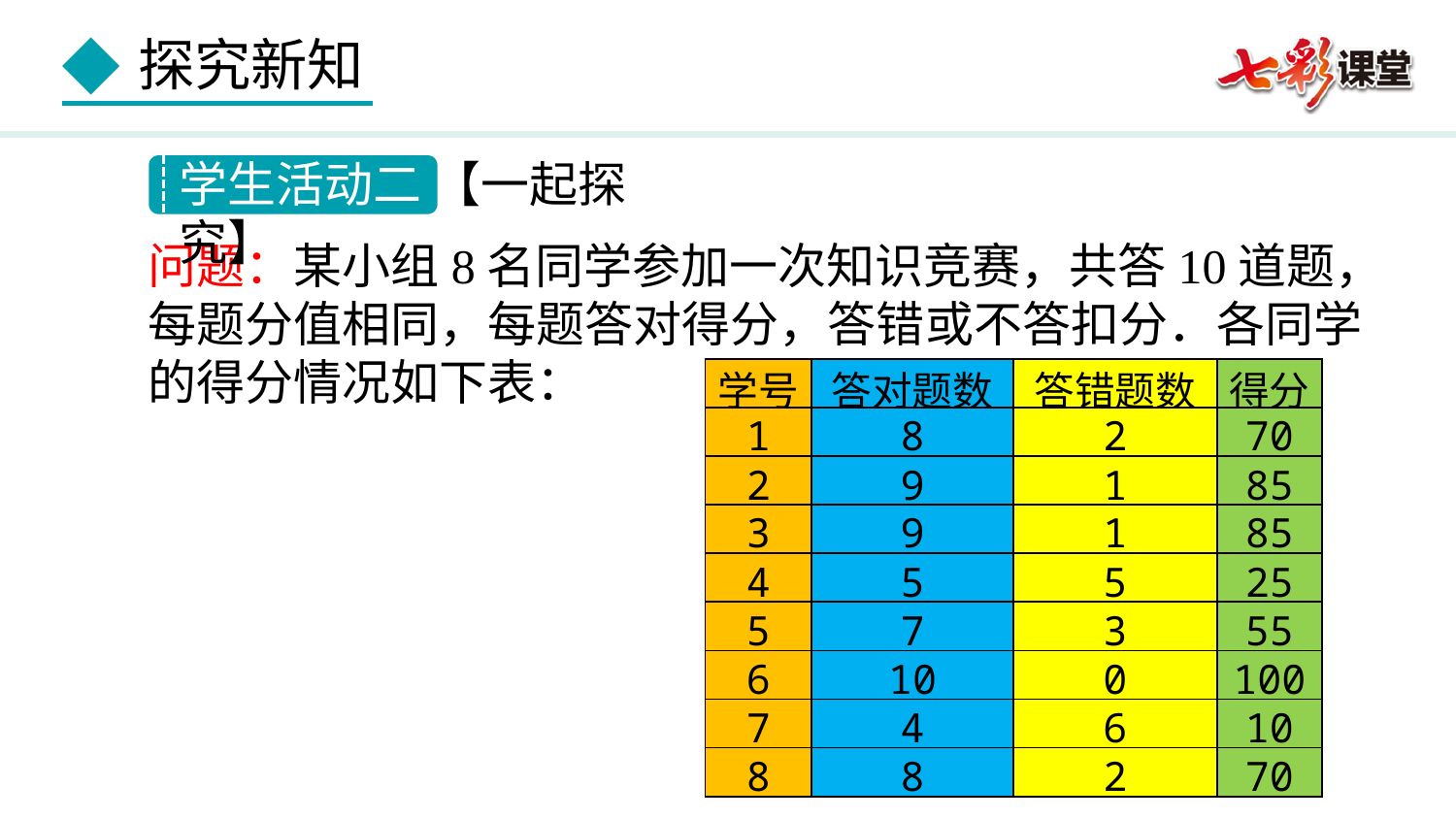

学生活动二 【一起探究】

问题：某小组8名同学参加一次知识竞赛，共答10道题，每题分值相同，每题答对得分，答错或不答扣分．各同学的得分情况如下表：
| 学号 | 答对题数 | 答错题数 | 得分 |
| --- | --- | --- | --- |
| 1 | 8 | 2 | 70 |
| 2 | 9 | 1 | 85 |
| 3 | 9 | 1 | 85 |
| 4 | 5 | 5 | 25 |
| 5 | 7 | 3 | 55 |
| 6 | 10 | 0 | 100 |
| 7 | 4 | 6 | 10 |
| 8 | 8 | 2 | 70 |